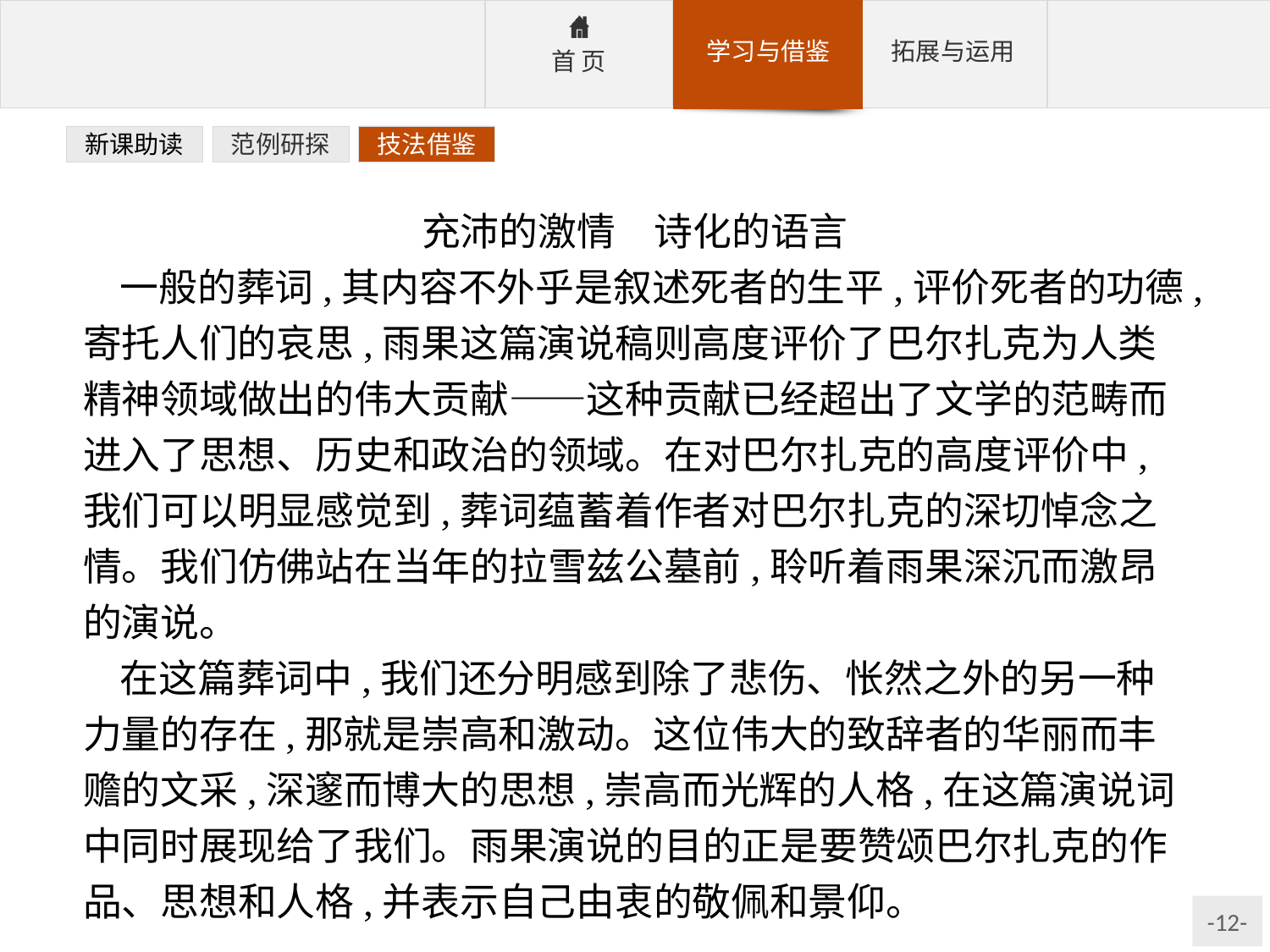

新课助读
范例研探
技法借鉴
充沛的激情　诗化的语言
一般的葬词,其内容不外乎是叙述死者的生平,评价死者的功德,寄托人们的哀思,雨果这篇演说稿则高度评价了巴尔扎克为人类精神领域做出的伟大贡献——这种贡献已经超出了文学的范畴而进入了思想、历史和政治的领域。在对巴尔扎克的高度评价中,我们可以明显感觉到,葬词蕴蓄着作者对巴尔扎克的深切悼念之情。我们仿佛站在当年的拉雪兹公墓前,聆听着雨果深沉而激昂的演说。
在这篇葬词中,我们还分明感到除了悲伤、怅然之外的另一种力量的存在,那就是崇高和激动。这位伟大的致辞者的华丽而丰赡的文采,深邃而博大的思想,崇高而光辉的人格,在这篇演说词中同时展现给了我们。雨果演说的目的正是要赞颂巴尔扎克的作品、思想和人格,并表示自己由衷的敬佩和景仰。